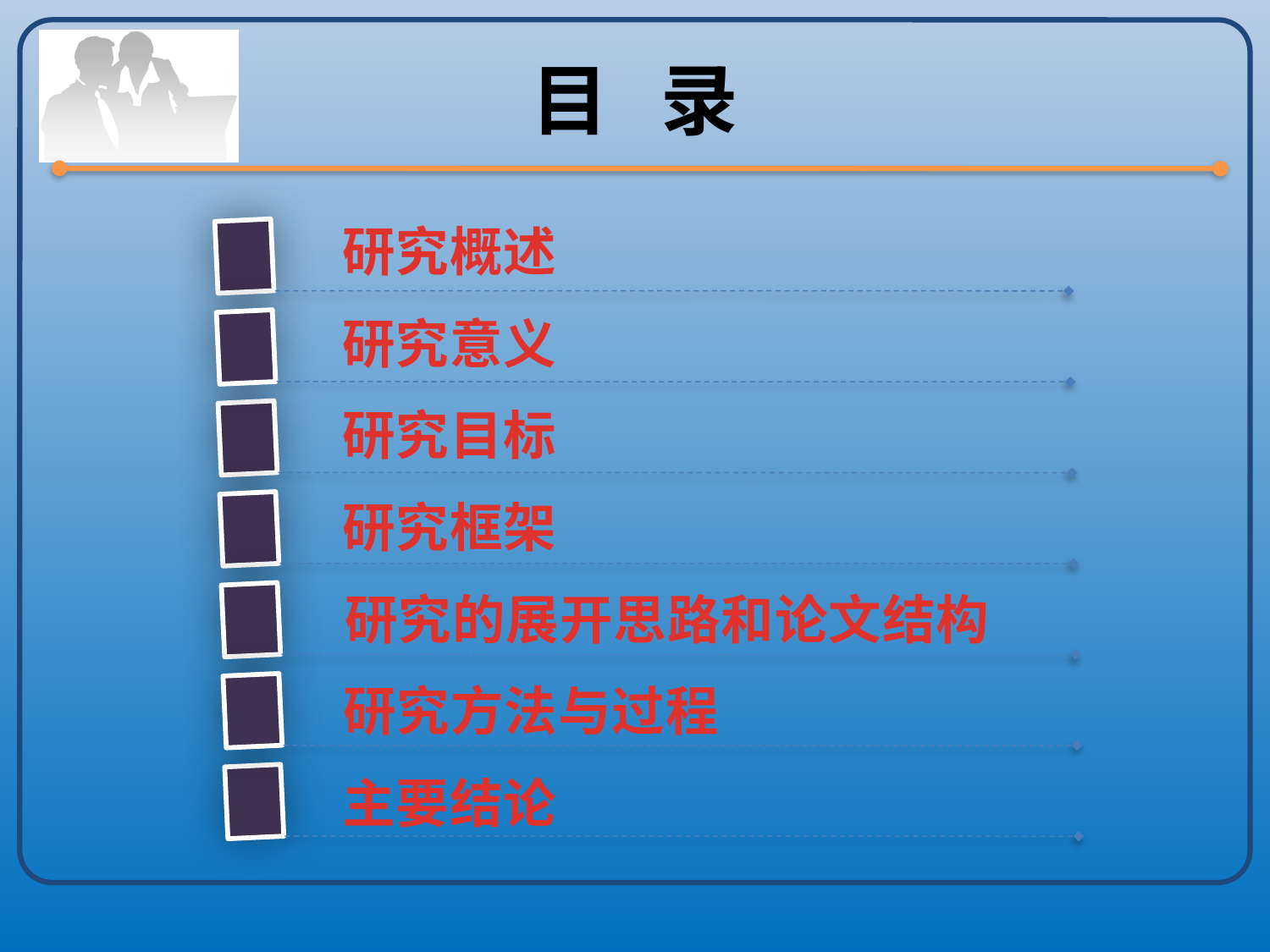

# 目   录
研究概述

研究意义

研究目标

研究框架

研究的展开思路和论文结构

研究方法与过程

主要结论